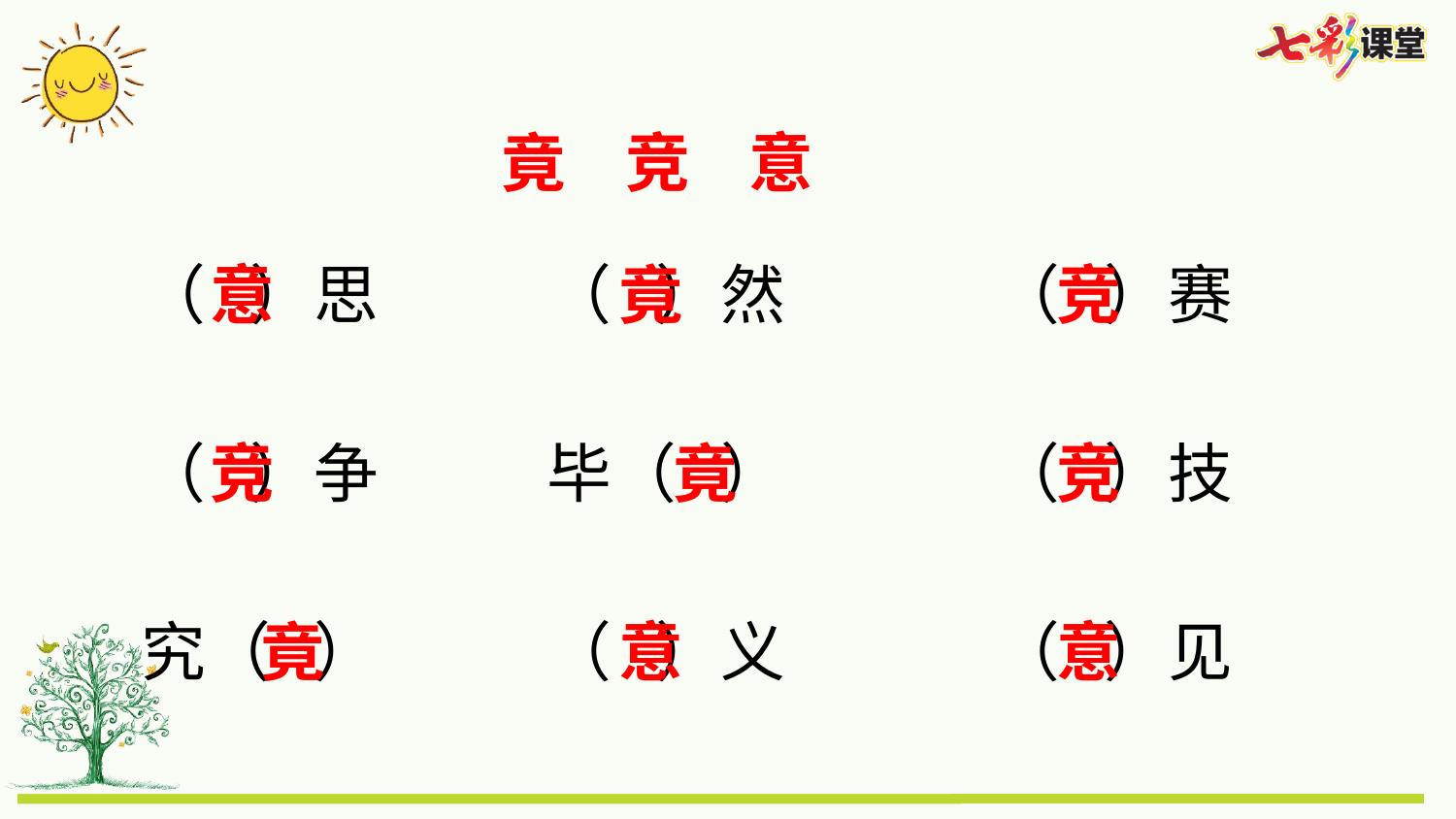

竟    竞    意
竟
（   ）思
意
（   ）然
（   ）赛
竞
（   ）争
竞
毕（   ）
竟
（   ）技
竞
究（   ）
竟
（   ）义
意
（   ）见
意